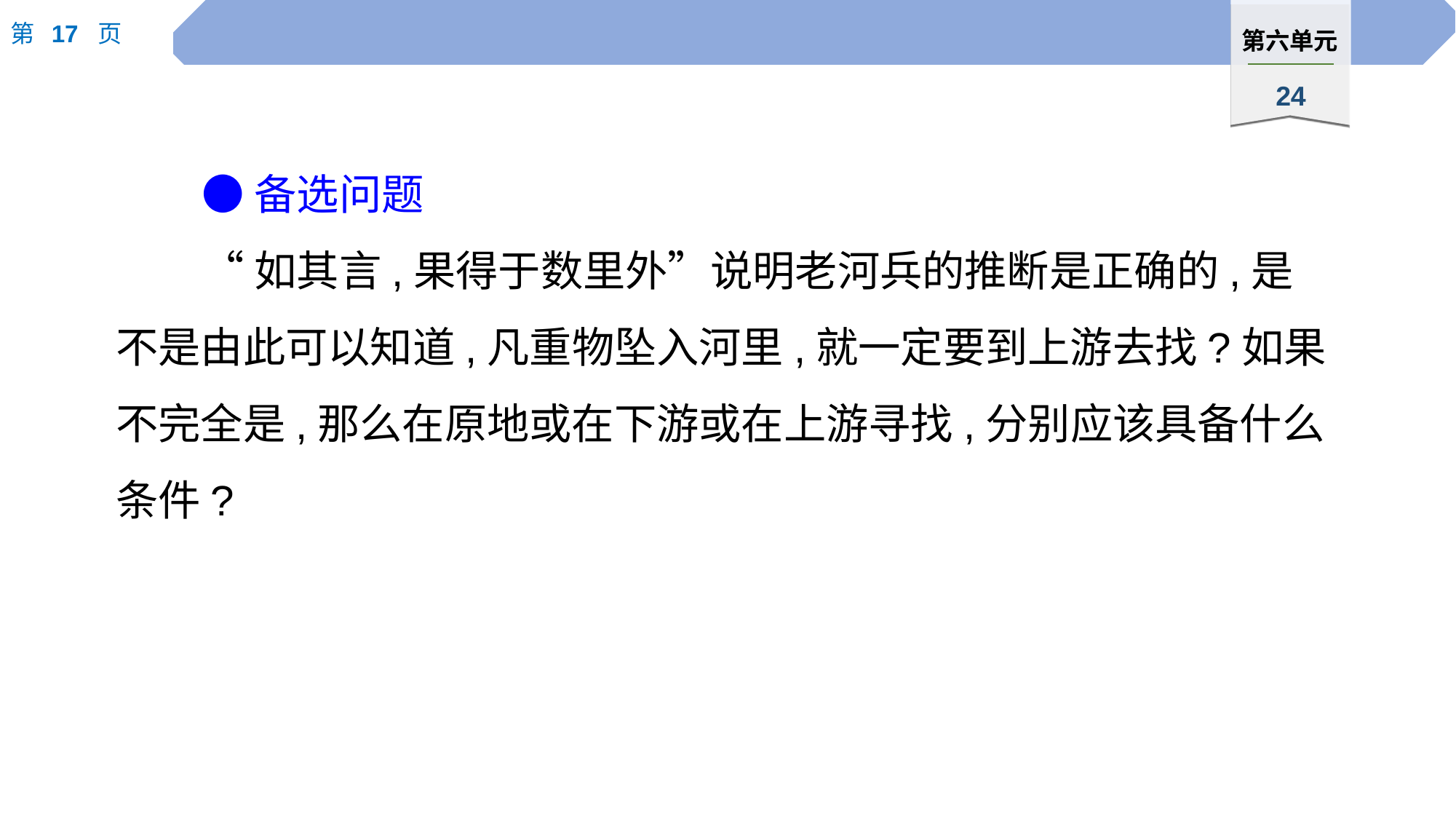

●备选问题

“如其言,果得于数里外”说明老河兵的推断是正确的,是不是由此可以知道,凡重物坠入河里,就一定要到上游去找?如果不完全是,那么在原地或在下游或在上游寻找,分别应该具备什么条件?